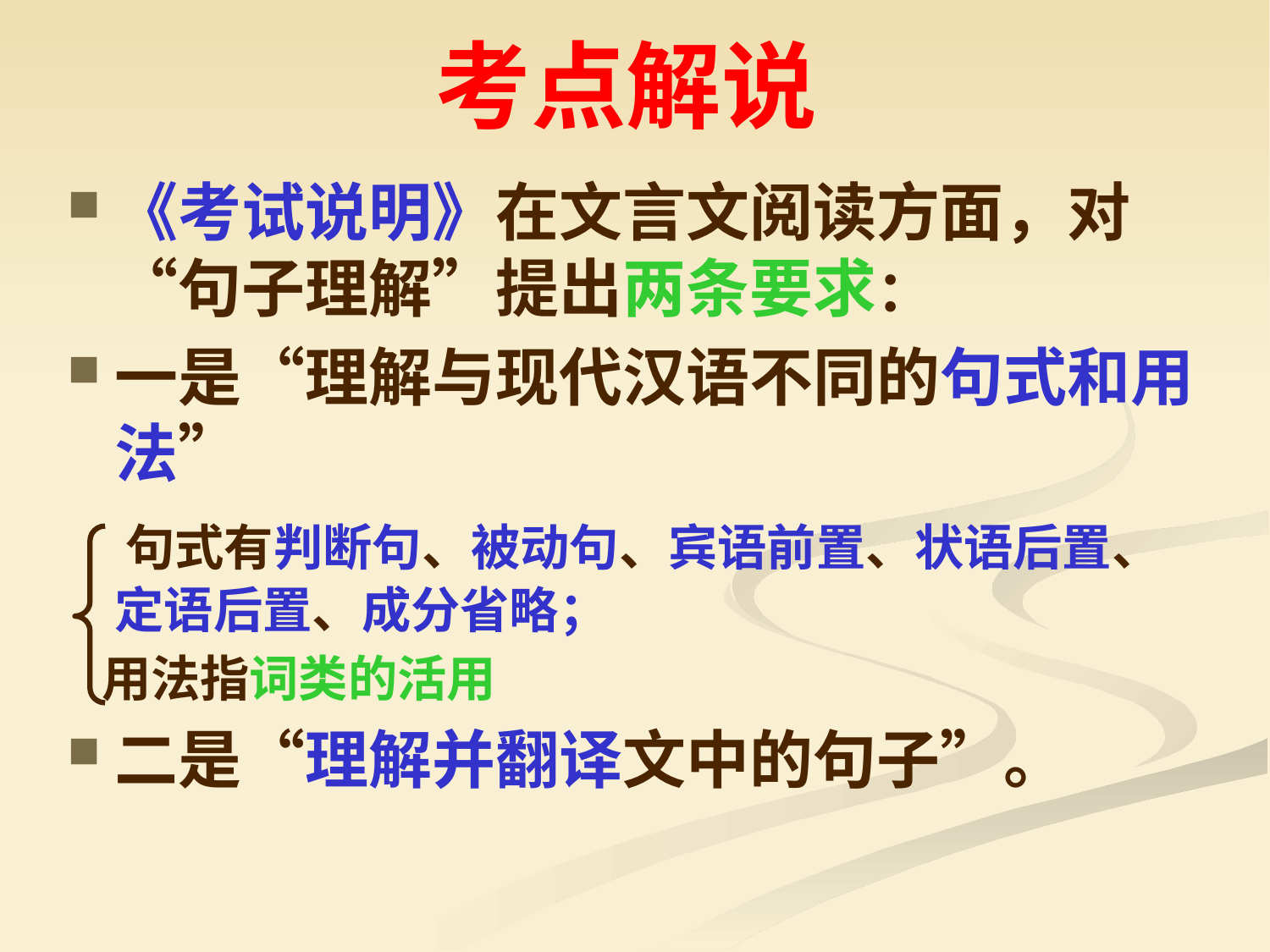

# 考点解说
《考试说明》在文言文阅读方面，对“句子理解”提出两条要求：
一是“理解与现代汉语不同的句式和用法”
   句式有判断句、被动句、宾语前置、状语后置、定语后置、成分省略；
  用法指词类的活用
二是“理解并翻译文中的句子”。